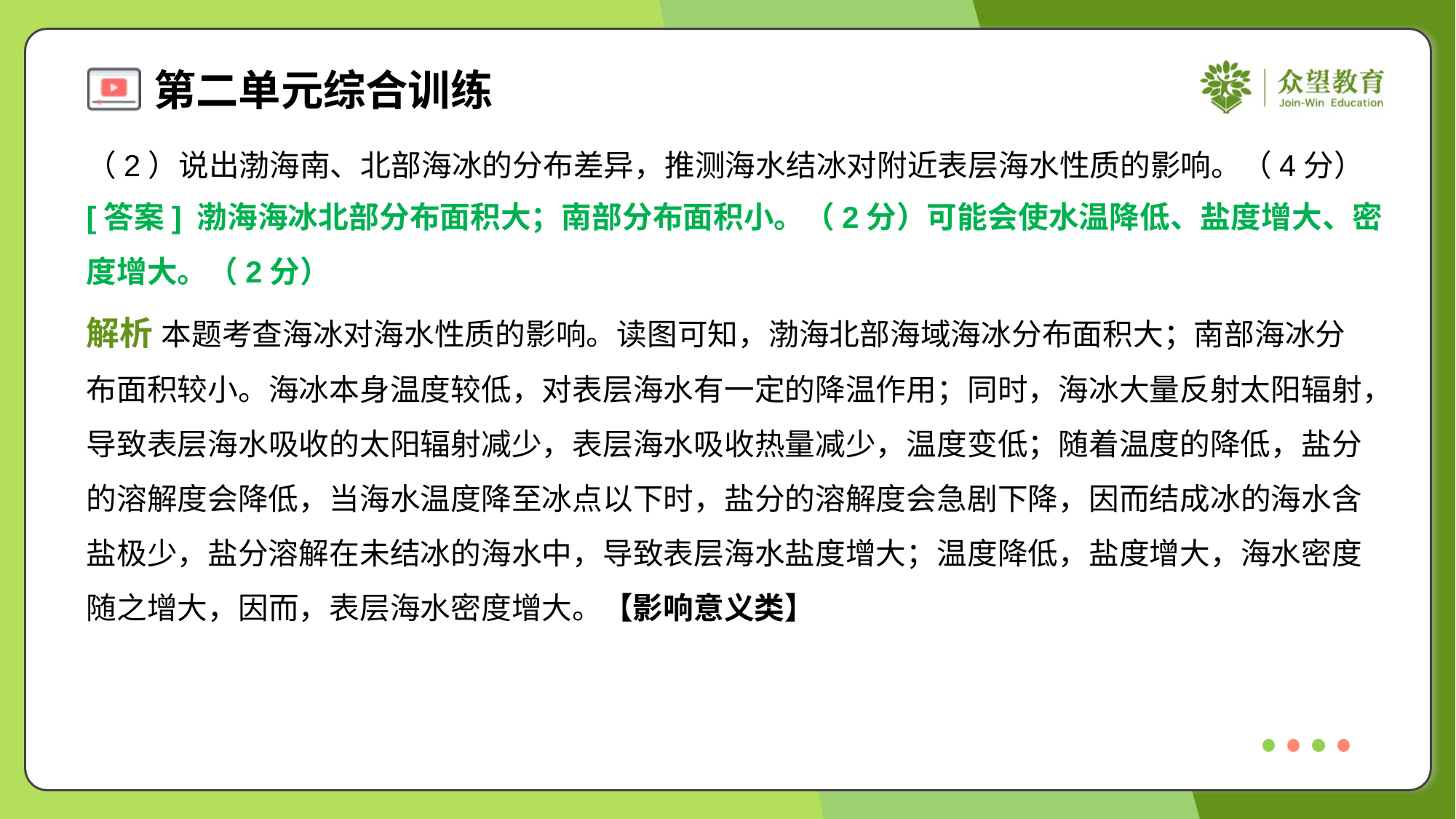

（2）说出渤海南、北部海冰的分布差异，推测海水结冰对附近表层海水性质的影响。（4分）
[答案] 渤海海冰北部分布面积大；南部分布面积小。（2分）可能会使水温降低、盐度增大、密
度增大。（2分）
解析 本题考查海冰对海水性质的影响。读图可知，渤海北部海域海冰分布面积大；南部海冰分
布面积较小。海冰本身温度较低，对表层海水有一定的降温作用；同时，海冰大量反射太阳辐射，
导致表层海水吸收的太阳辐射减少，表层海水吸收热量减少，温度变低；随着温度的降低，盐分
的溶解度会降低，当海水温度降至冰点以下时，盐分的溶解度会急剧下降，因而结成冰的海水含
盐极少，盐分溶解在未结冰的海水中，导致表层海水盐度增大；温度降低，盐度增大，海水密度
随之增大，因而，表层海水密度增大。【影响意义类】